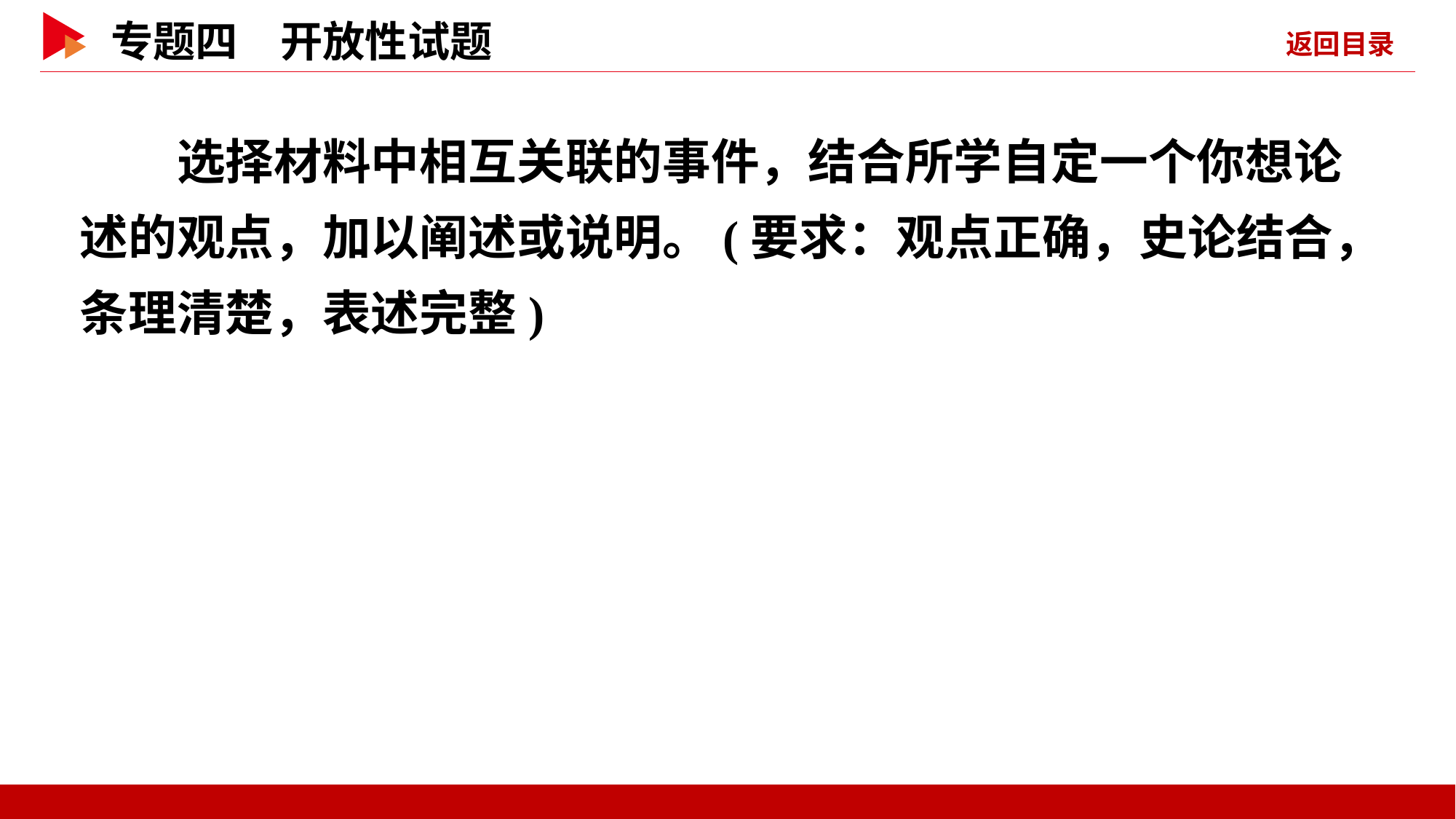

选择材料中相互关联的事件，结合所学自定一个你想论述的观点，加以阐述或说明。(要求：观点正确，史论结合，条理清楚，表述完整)